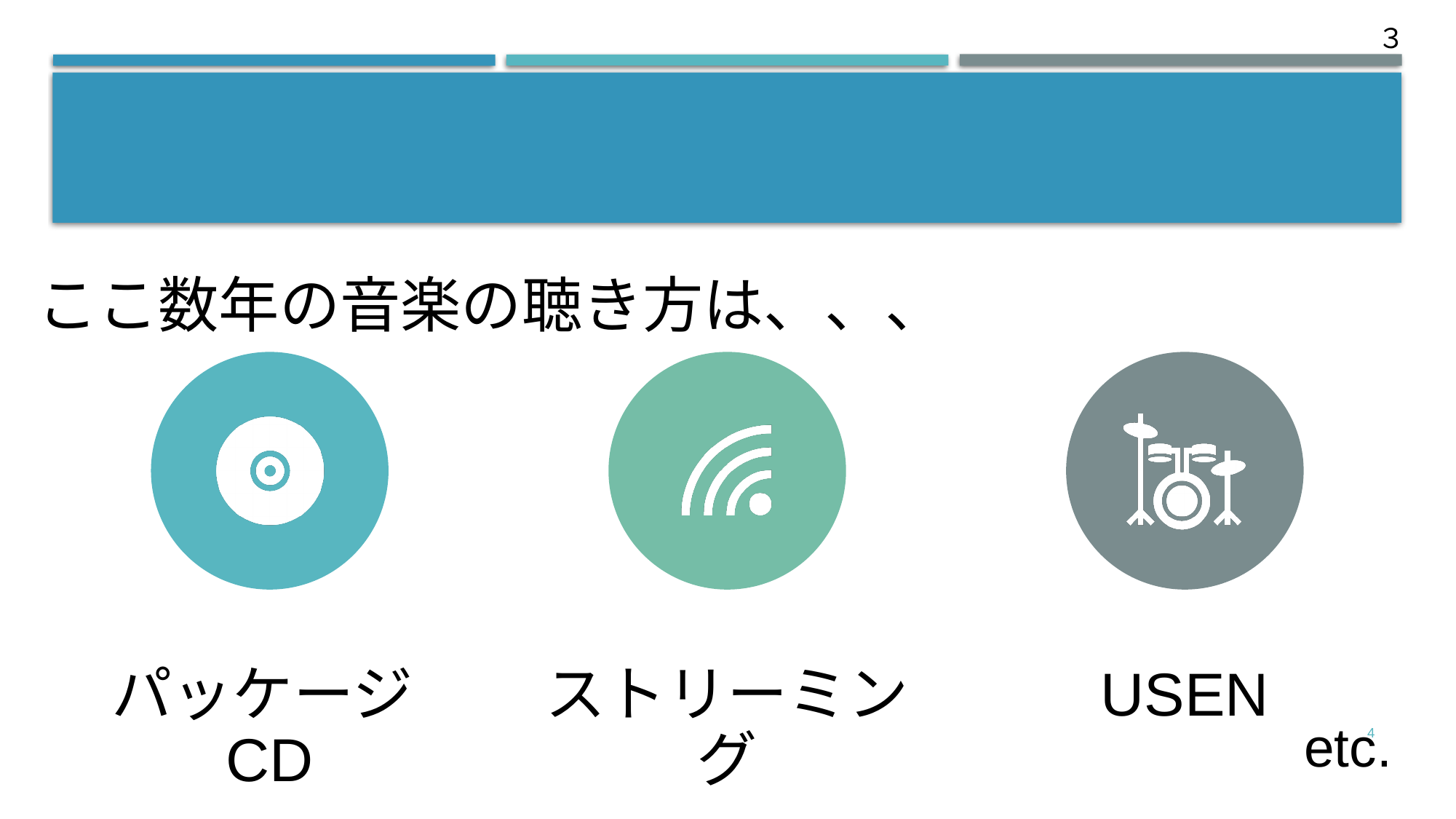

３

#
ここ数年の音楽の聴き方は、、、
パッケージCD
ストリーミング
USEN
etc.
4